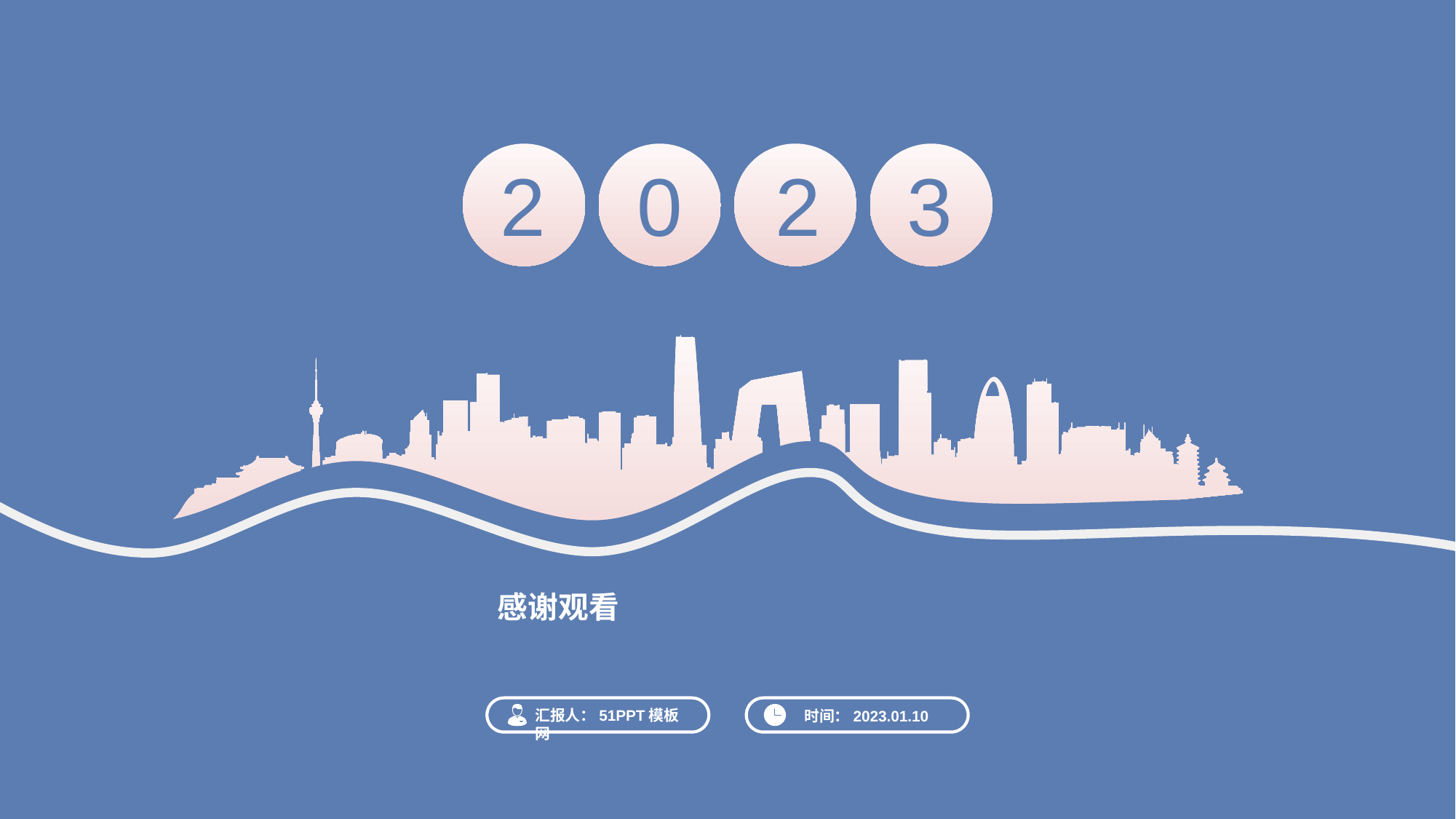

2

0

2

3

感谢观看

汇报人：51PPT模板网
时间：2023.01.10